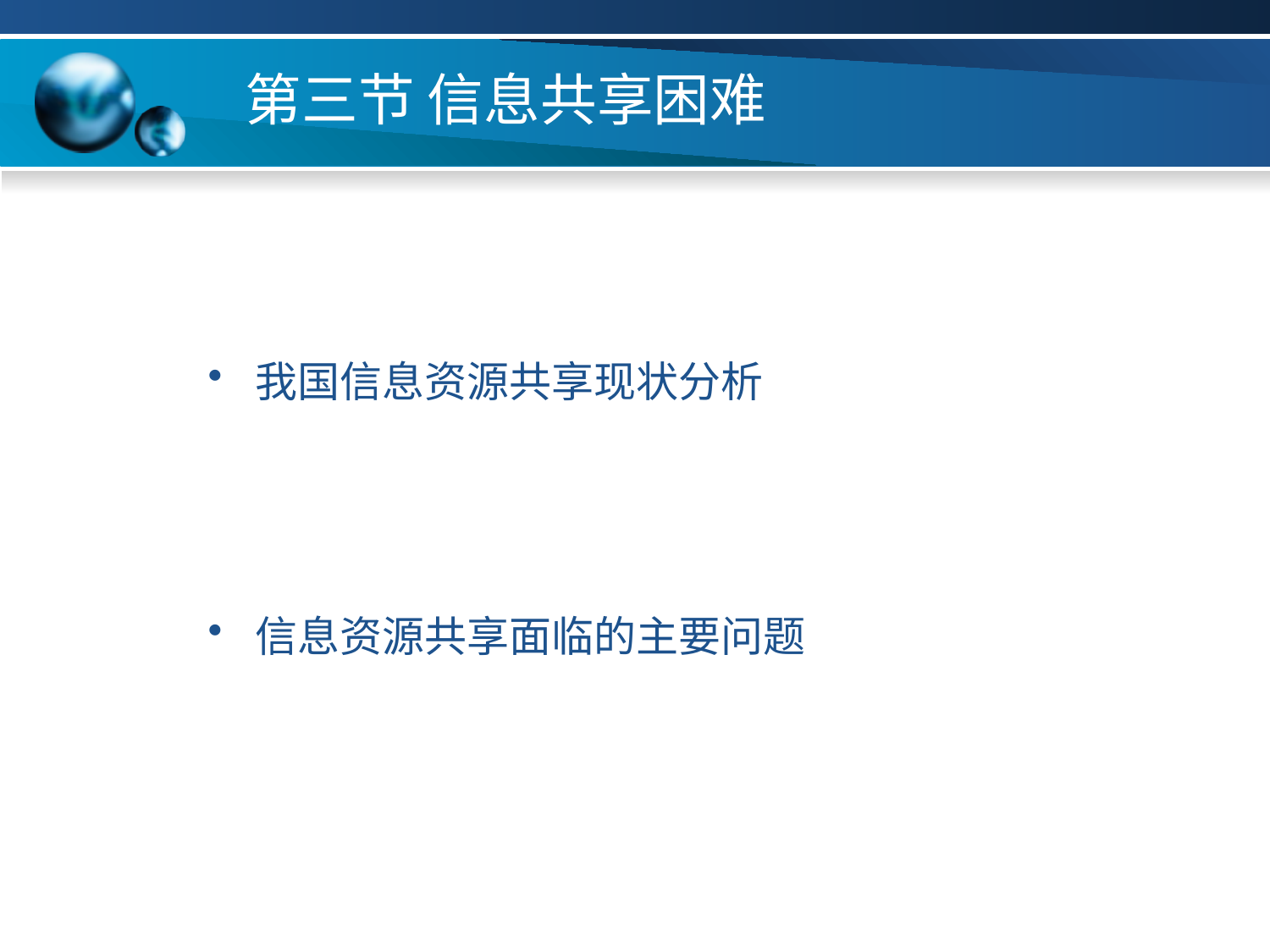

# 第三节 信息共享困难
我国信息资源共享现状分析
信息资源共享面临的主要问题